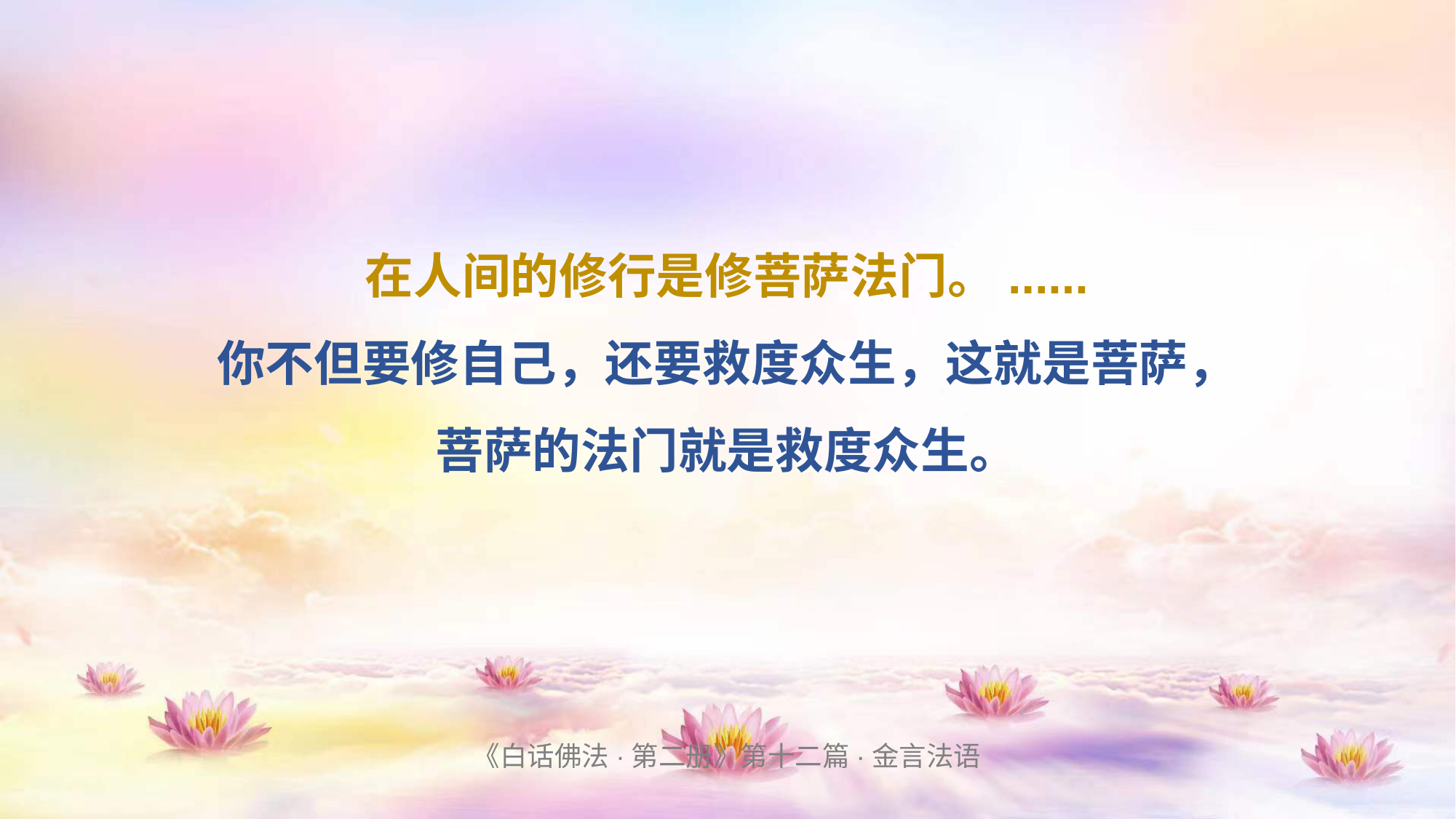

# 在人间的修行是修菩萨法门。...... 你不但要修自己，还要救度众生，这就是菩萨， 菩萨的法门就是救度众生。
《白话佛法·第二册》第十二篇·金言法语